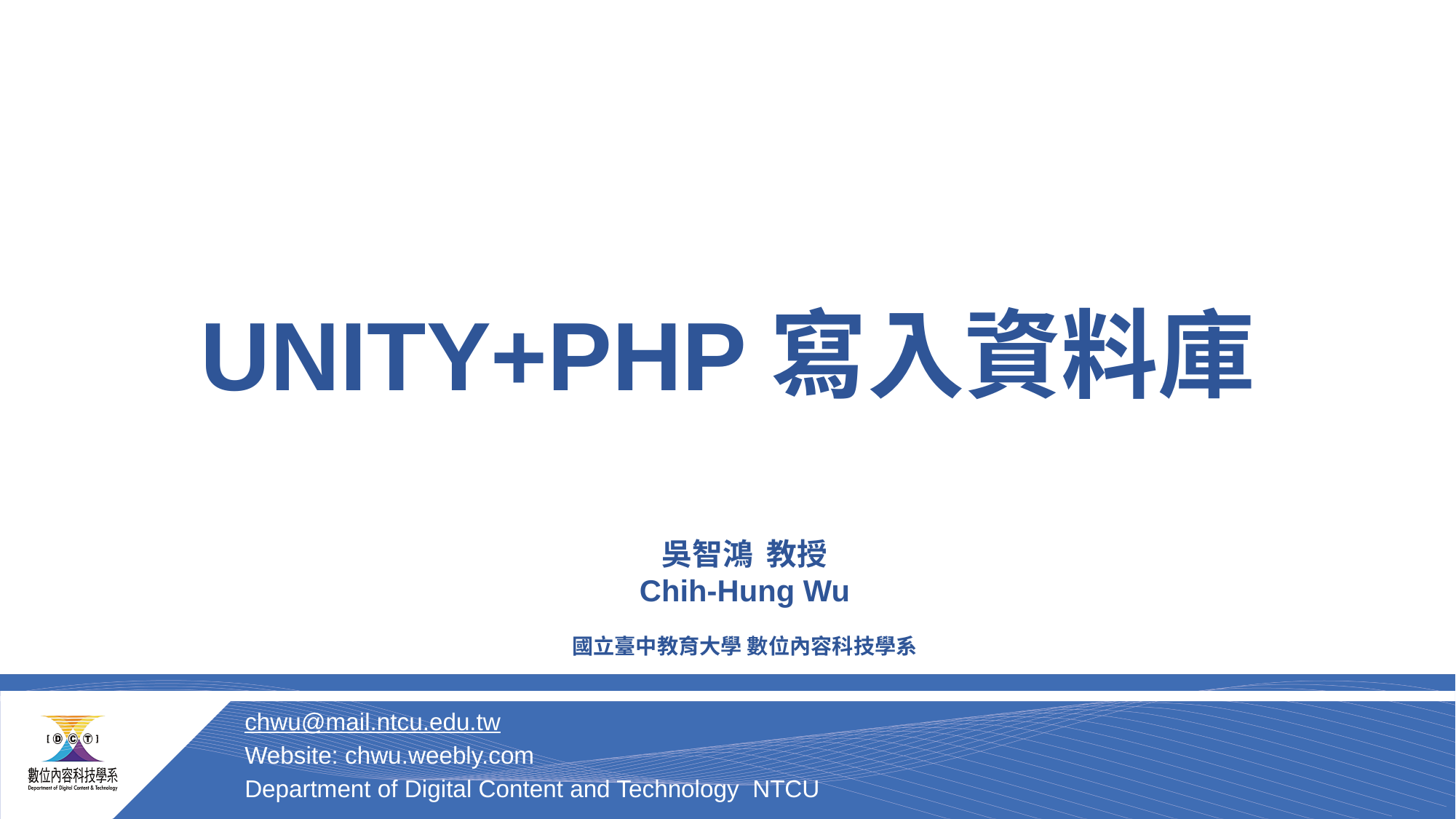

UNITY+PHP寫入資料庫
吳智鴻  教授
Chih-Hung Wu
國立臺中教育大學 數位內容科技學系
chwu@mail.ntcu.edu.tw
Website: chwu.weebly.com
Department of Digital Content and Technology  NTCU